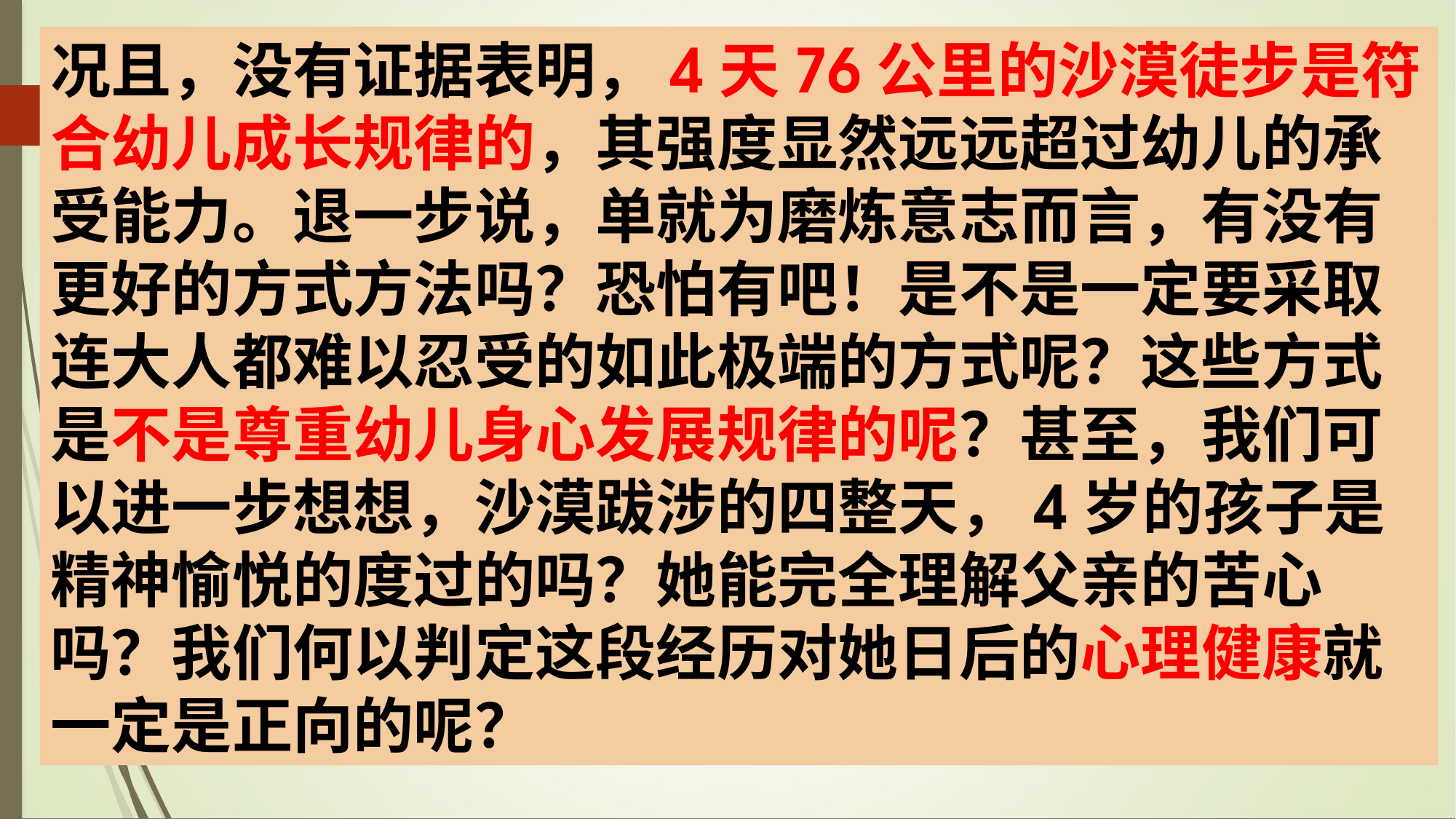

况且，没有证据表明，4天76公里的沙漠徒步是符合幼儿成长规律的，其强度显然远远超过幼儿的承受能力。退一步说，单就为磨炼意志而言，有没有更好的方式方法吗？恐怕有吧！是不是一定要采取连大人都难以忍受的如此极端的方式呢？这些方式是不是尊重幼儿身心发展规律的呢？甚至，我们可以进一步想想，沙漠跋涉的四整天，4岁的孩子是精神愉悦的度过的吗？她能完全理解父亲的苦心吗？我们何以判定这段经历对她日后的心理健康就一定是正向的呢？